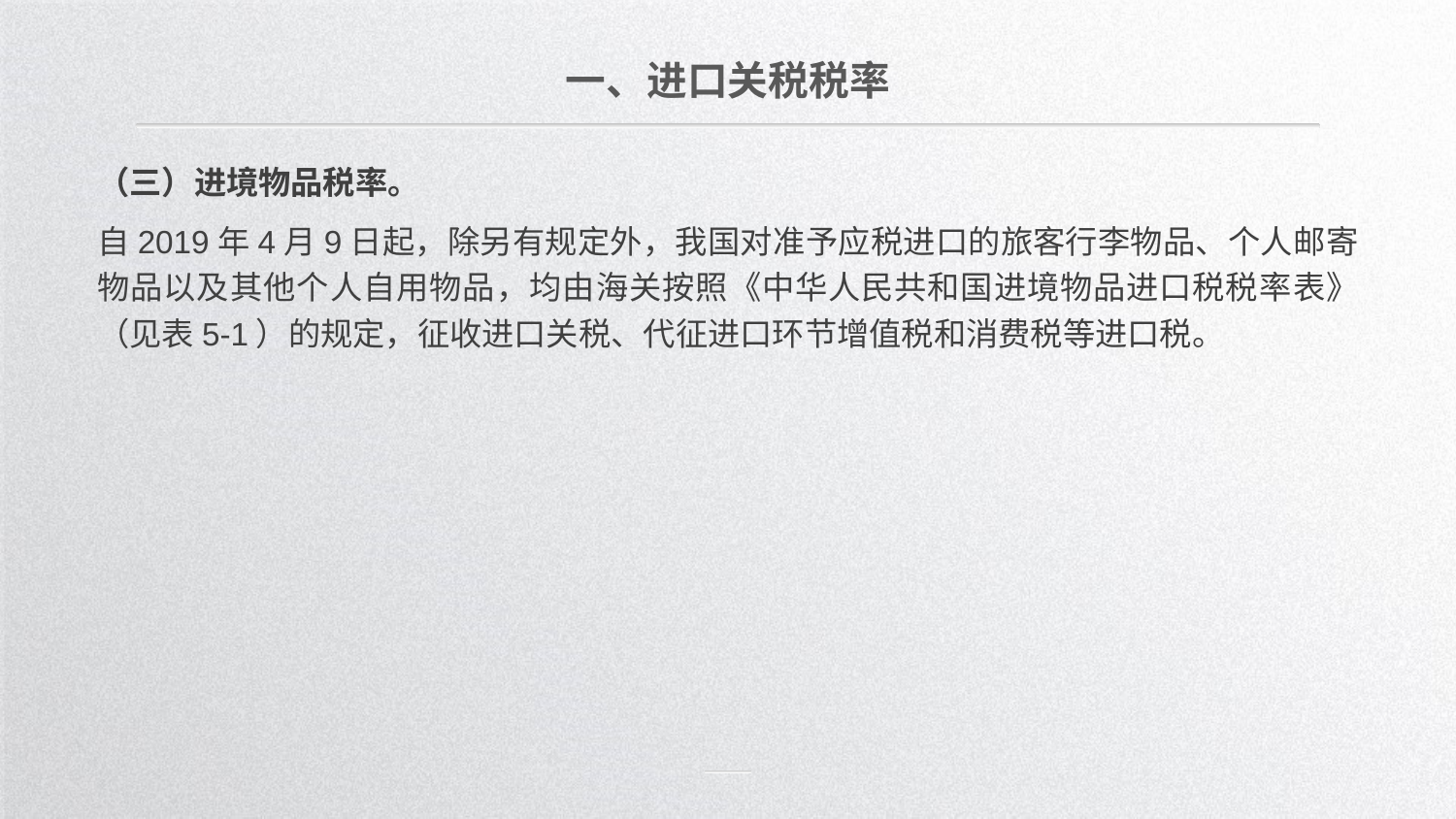

一、进口关税税率
（三）进境物品税率。
自2019年4月9日起，除另有规定外，我国对准予应税进口的旅客行李物品、个人邮寄物品以及其他个人自用物品，均由海关按照《中华人民共和国进境物品进口税税率表》（见表5-1）的规定，征收进口关税、代征进口环节增值税和消费税等进口税。